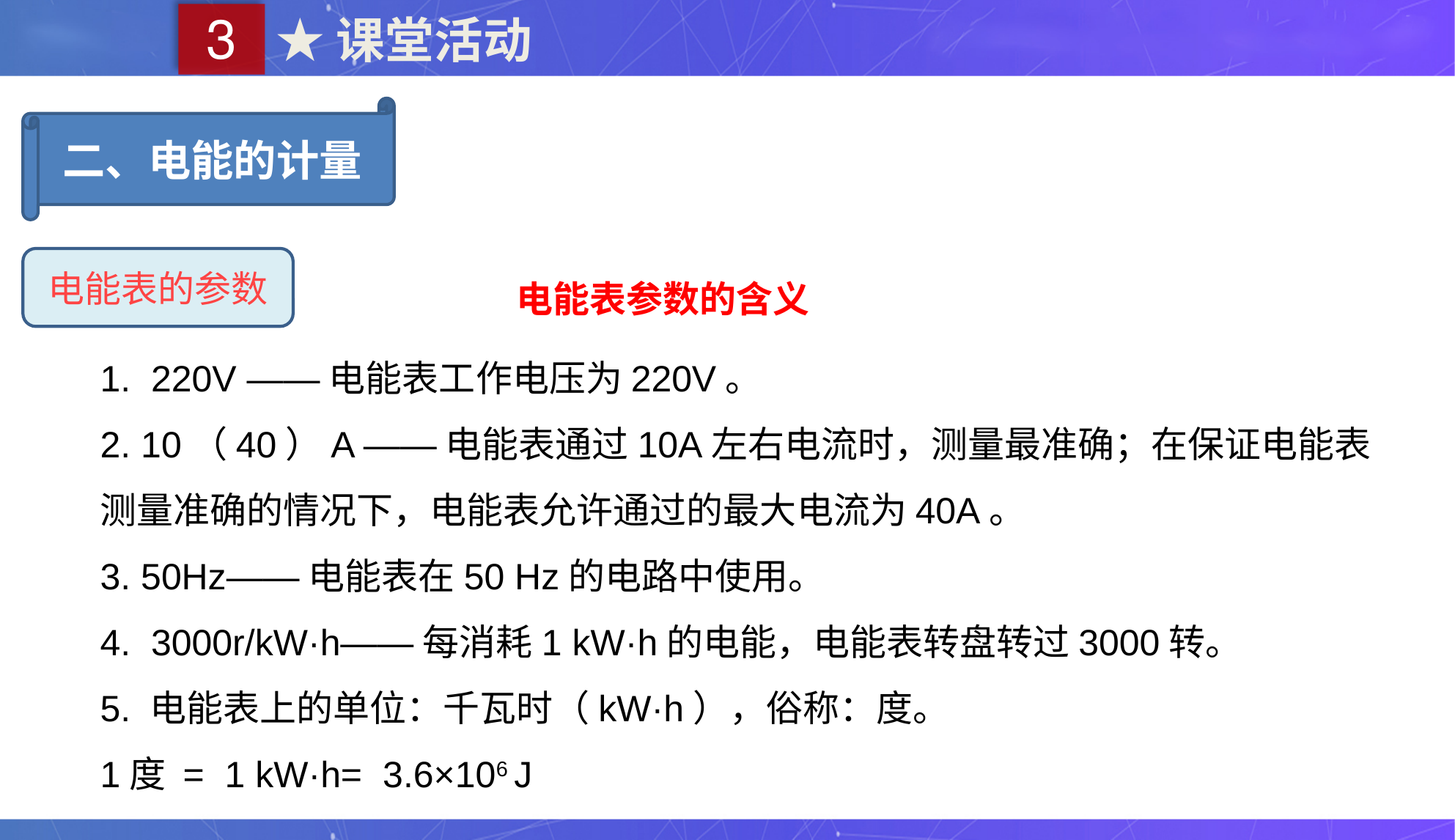

3
★课堂活动
二、电能的计量
电能表的参数
电能表参数的含义
1.  220V ——电能表工作电压为220V。
2. 10（40）A ——电能表通过10A左右电流时，测量最准确；在保证电能表测量准确的情况下，电能表允许通过的最大电流为40A。
3. 50Hz——电能表在50 Hz的电路中使用。
4.  3000r/kW·h——每消耗1 kW·h的电能，电能表转盘转过3000转。
5. 电能表上的单位：千瓦时（kW·h），俗称：度。
1度 =  1 kW·h=  3.6×106 J